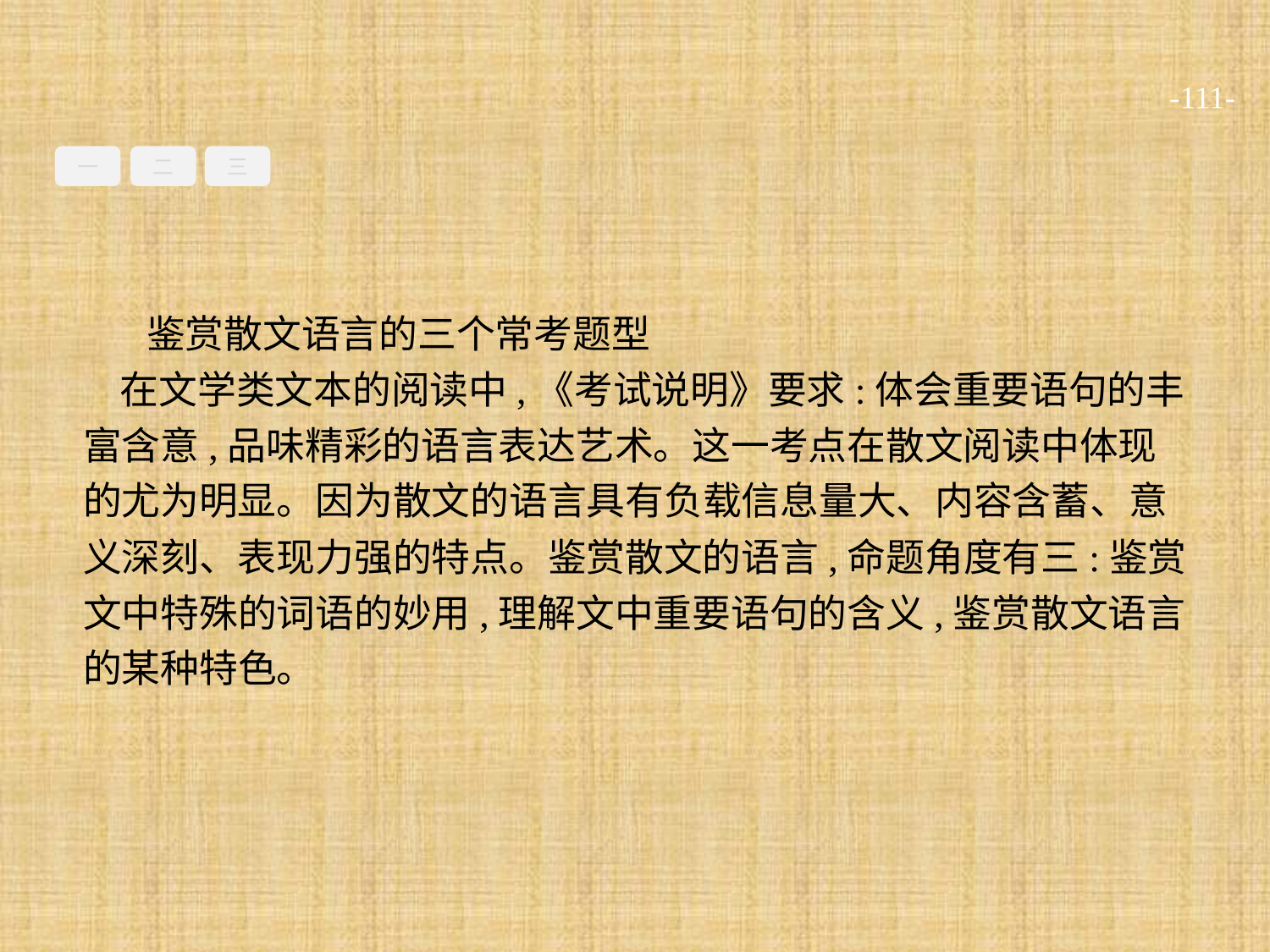

-111-
一
二
三
鉴赏散文语言的三个常考题型
在文学类文本的阅读中,《考试说明》要求:体会重要语句的丰富含意,品味精彩的语言表达艺术。这一考点在散文阅读中体现的尤为明显。因为散文的语言具有负载信息量大、内容含蓄、意义深刻、表现力强的特点。鉴赏散文的语言,命题角度有三:鉴赏文中特殊的词语的妙用,理解文中重要语句的含义,鉴赏散文语言的某种特色。